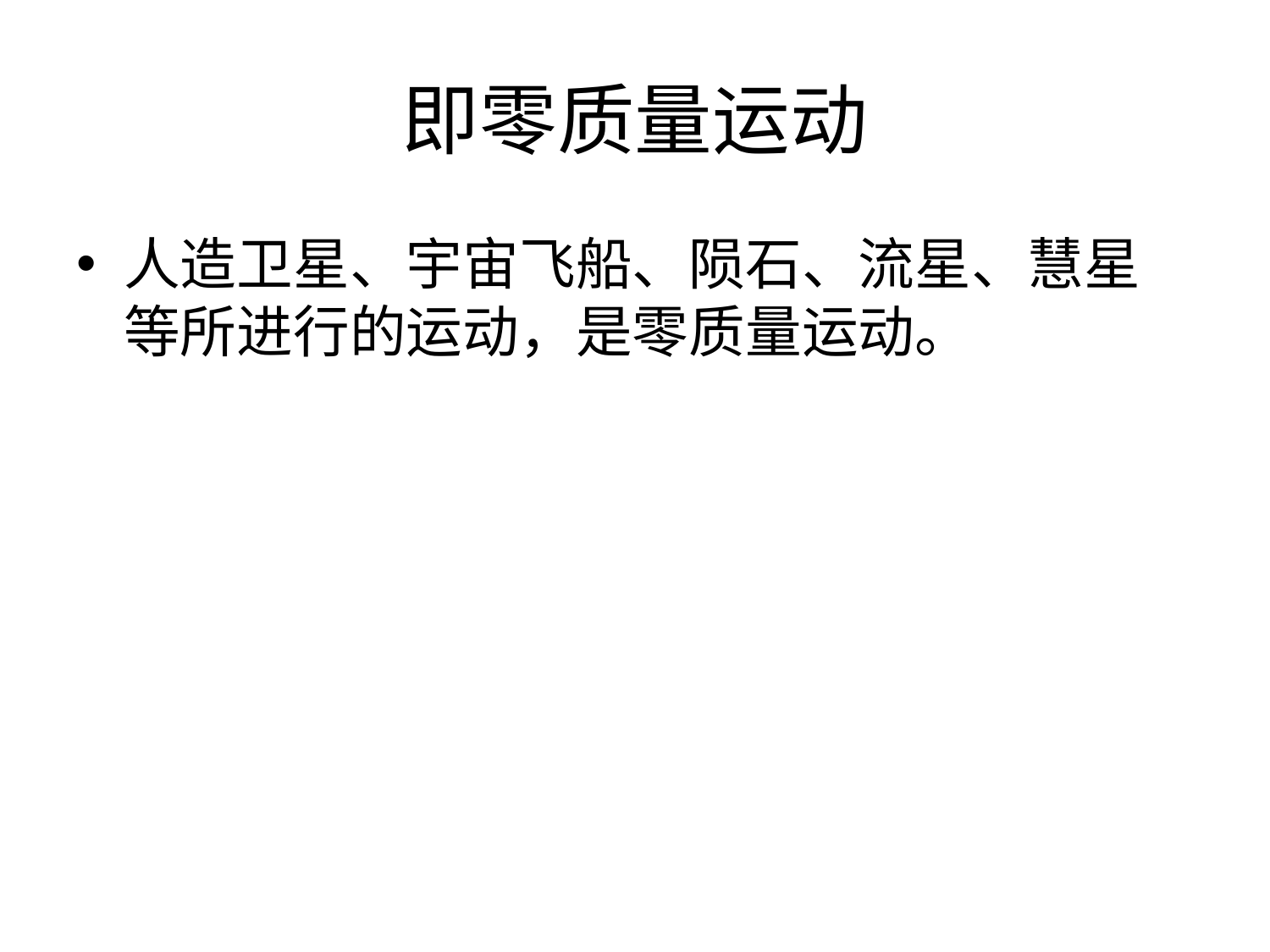

# 即零质量运动
人造卫星、宇宙飞船、陨石、流星、慧星等所进行的运动，是零质量运动。